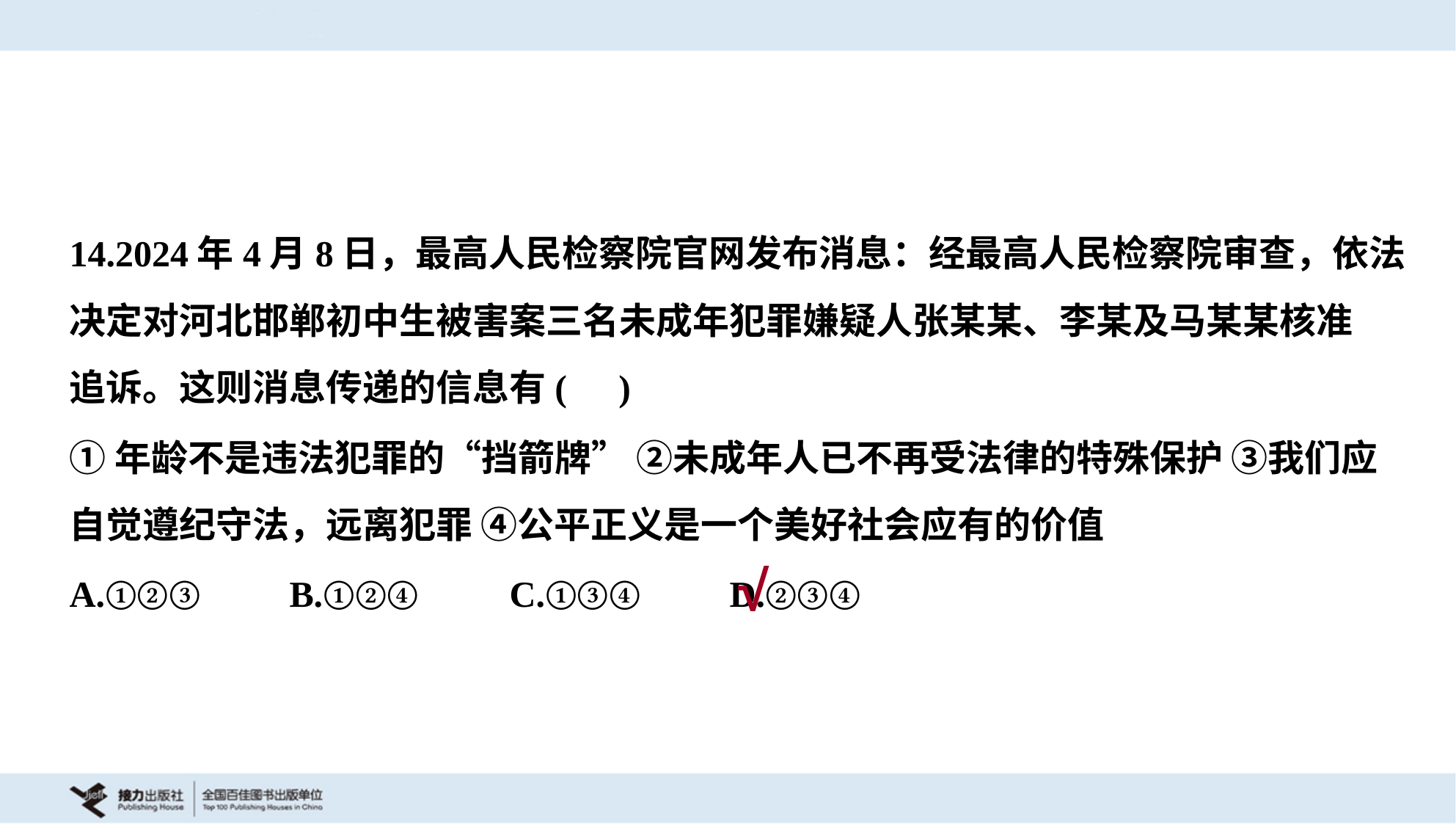

14.2024年4月8日，最高人民检察院官网发布消息：经最高人民检察院审查，依法
决定对河北邯郸初中生被害案三名未成年犯罪嫌疑人张某某、李某及马某某核准
追诉。这则消息传递的信息有(     )
①年龄不是违法犯罪的“挡箭牌” ②未成年人已不再受法律的特殊保护 ③我们应
自觉遵纪守法，远离犯罪 ④公平正义是一个美好社会应有的价值
A.①②③	B.①②④	C.①③④	D.②③④
√